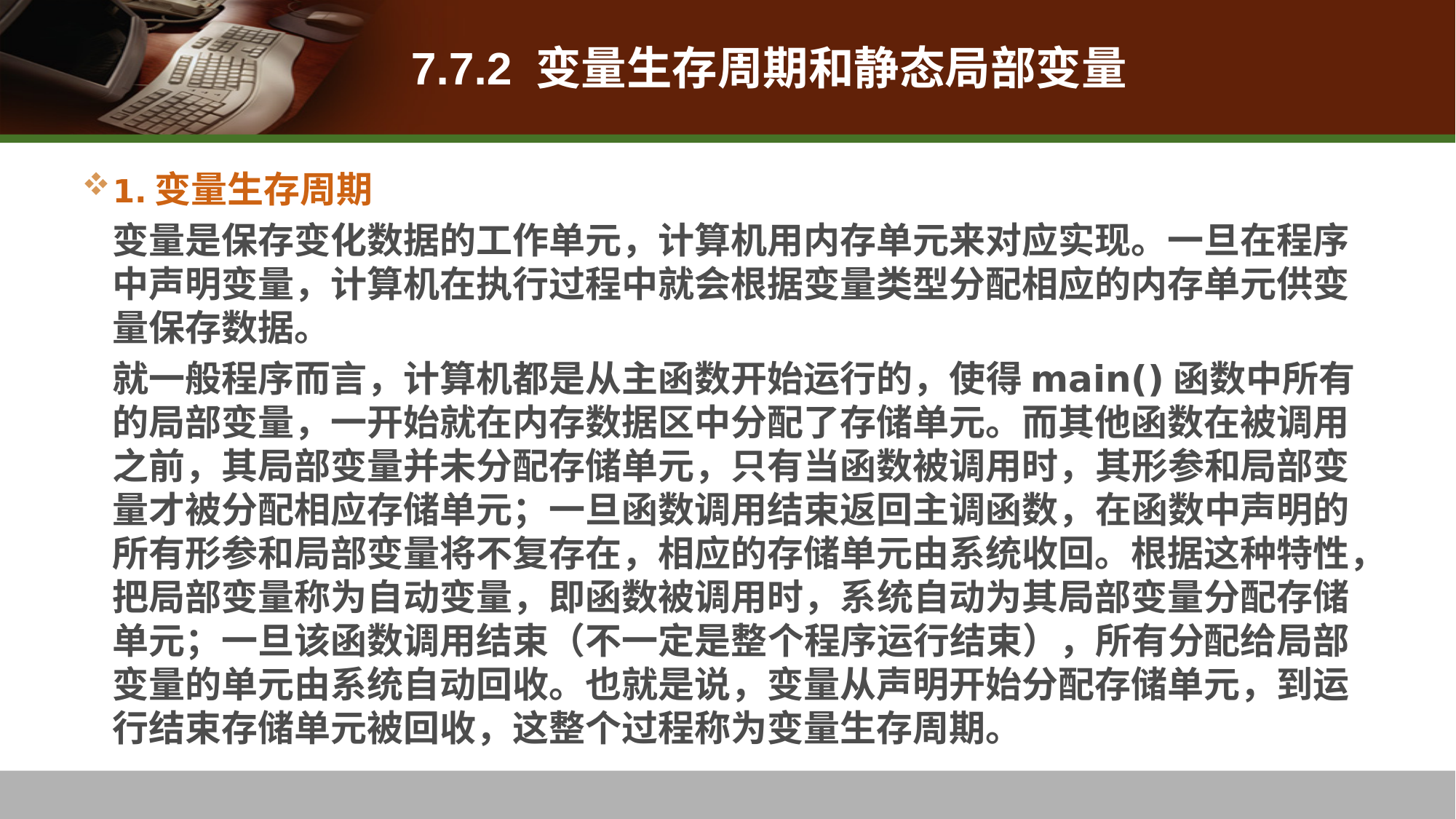

# 7.7.2 变量生存周期和静态局部变量
1.变量生存周期
   	变量是保存变化数据的工作单元，计算机用内存单元来对应实现。一旦在程序中声明变量，计算机在执行过程中就会根据变量类型分配相应的内存单元供变量保存数据。
   	就一般程序而言，计算机都是从主函数开始运行的，使得main()函数中所有的局部变量，一开始就在内存数据区中分配了存储单元。而其他函数在被调用之前，其局部变量并未分配存储单元，只有当函数被调用时，其形参和局部变量才被分配相应存储单元；一旦函数调用结束返回主调函数，在函数中声明的所有形参和局部变量将不复存在，相应的存储单元由系统收回。根据这种特性，把局部变量称为自动变量，即函数被调用时，系统自动为其局部变量分配存储单元；一旦该函数调用结束（不一定是整个程序运行结束），所有分配给局部变量的单元由系统自动回收。也就是说，变量从声明开始分配存储单元，到运行结束存储单元被回收，这整个过程称为变量生存周期。